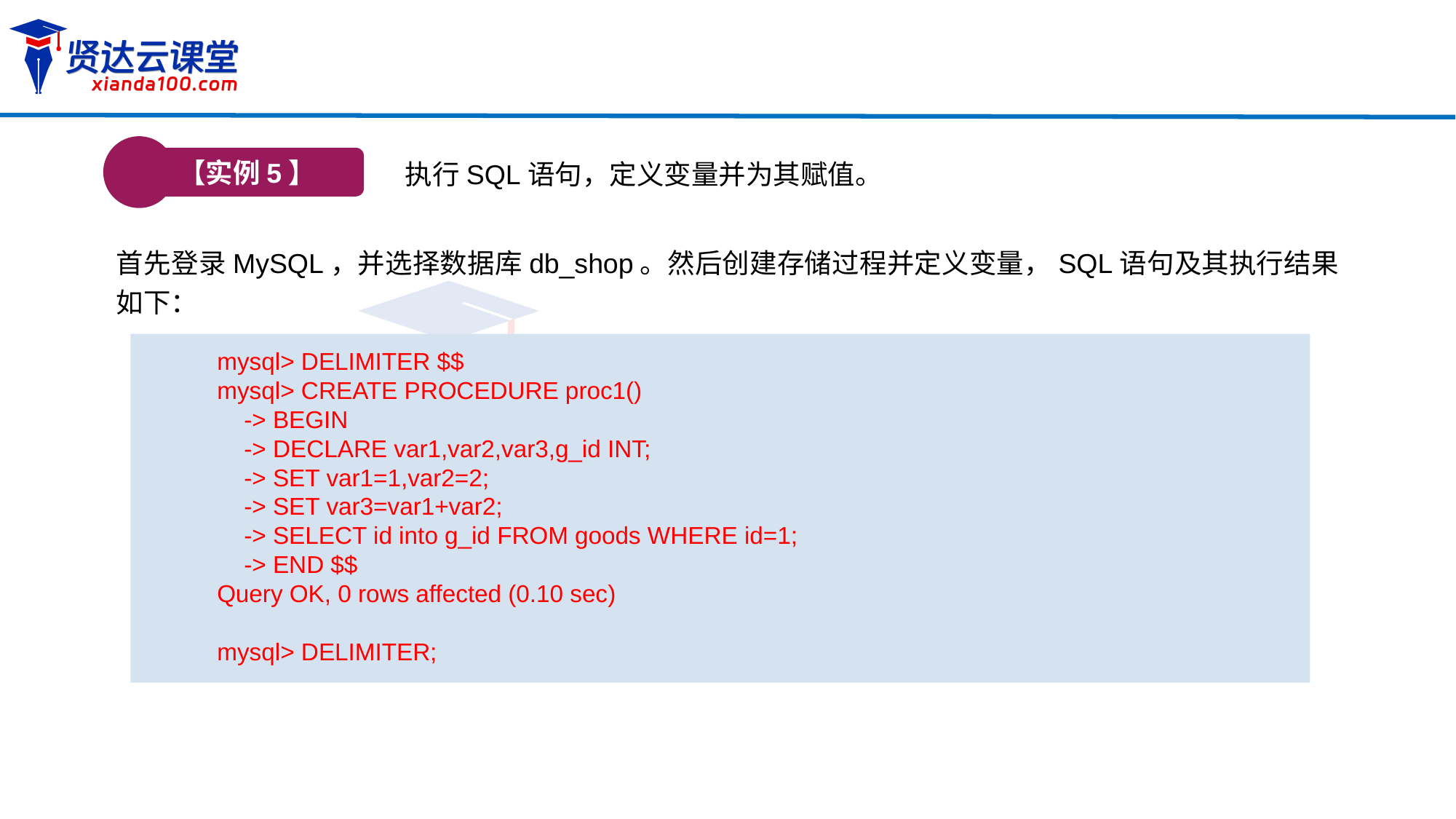

【实例5】
执行SQL语句，定义变量并为其赋值。
首先登录MySQL，并选择数据库db_shop。然后创建存储过程并定义变量，SQL语句及其执行结果如下：

mysql> DELIMITER $$
mysql> CREATE PROCEDURE proc1()
    -> BEGIN
    -> DECLARE var1,var2,var3,g_id INT;
    -> SET var1=1,var2=2;
    -> SET var3=var1+var2;
    -> SELECT id into g_id FROM goods WHERE id=1;
    -> END $$
Query OK, 0 rows affected (0.10 sec)

mysql> DELIMITER;